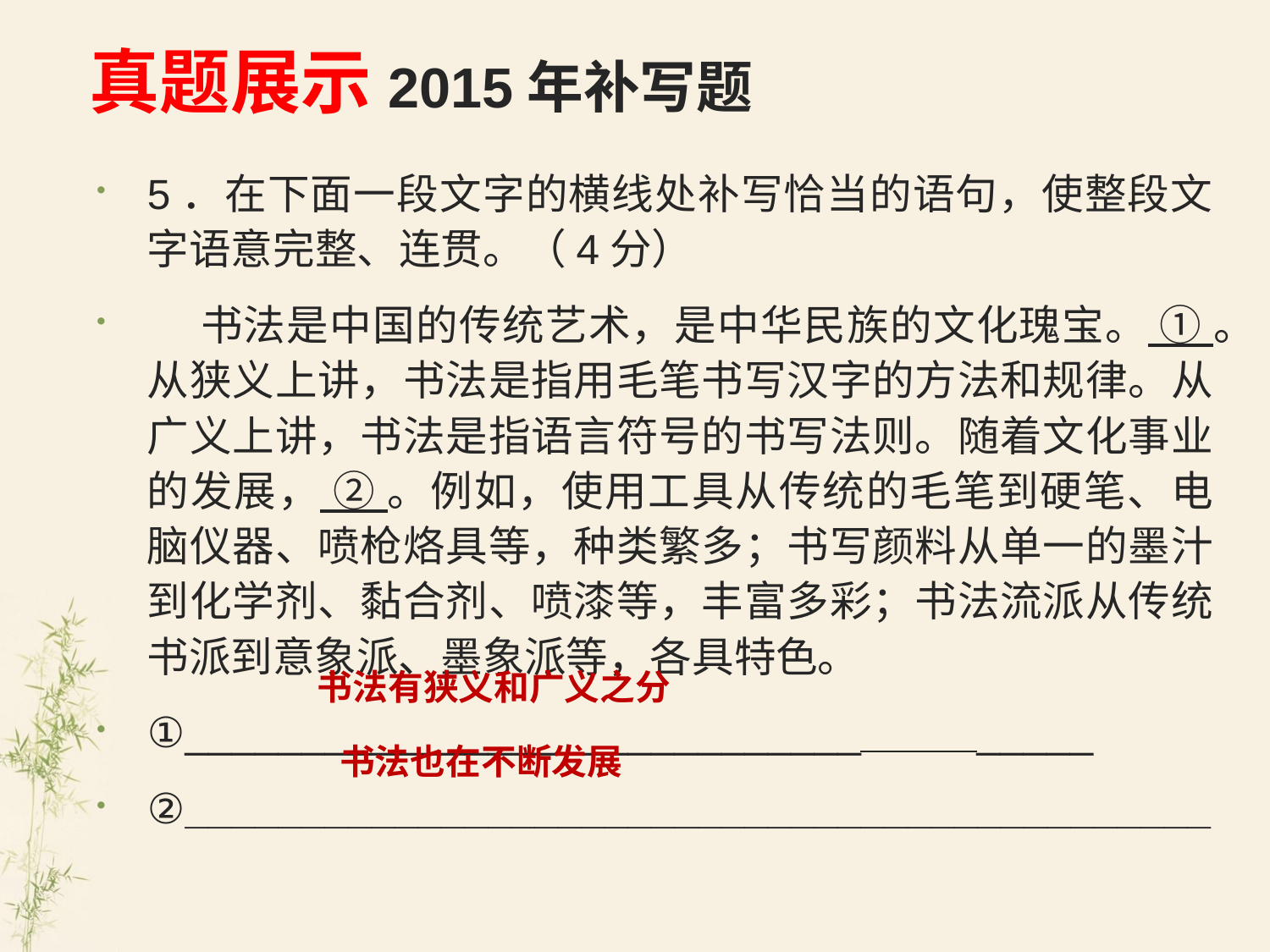

# 真题展示2015年补写题
5．在下面一段文字的横线处补写恰当的语句，使整段文字语意完整、连贯。（4分）
    书法是中国的传统艺术，是中华民族的文化瑰宝。 ① 。从狭义上讲，书法是指用毛笔书写汉字的方法和规律。从广义上讲，书法是指语言符号的书写法则。随着文化事业的发展， ② 。例如，使用工具从传统的毛笔到硬笔、电脑仪器、喷枪烙具等，种类繁多；书写颜料从单一的墨汁到化学剂、黏合剂、喷漆等，丰富多彩；书法流派从传统书派到意象派、墨象派等，各具特色。
①_____________________________          _____
②____________________________________________
书法有狭义和广义之分
书法也在不断发展